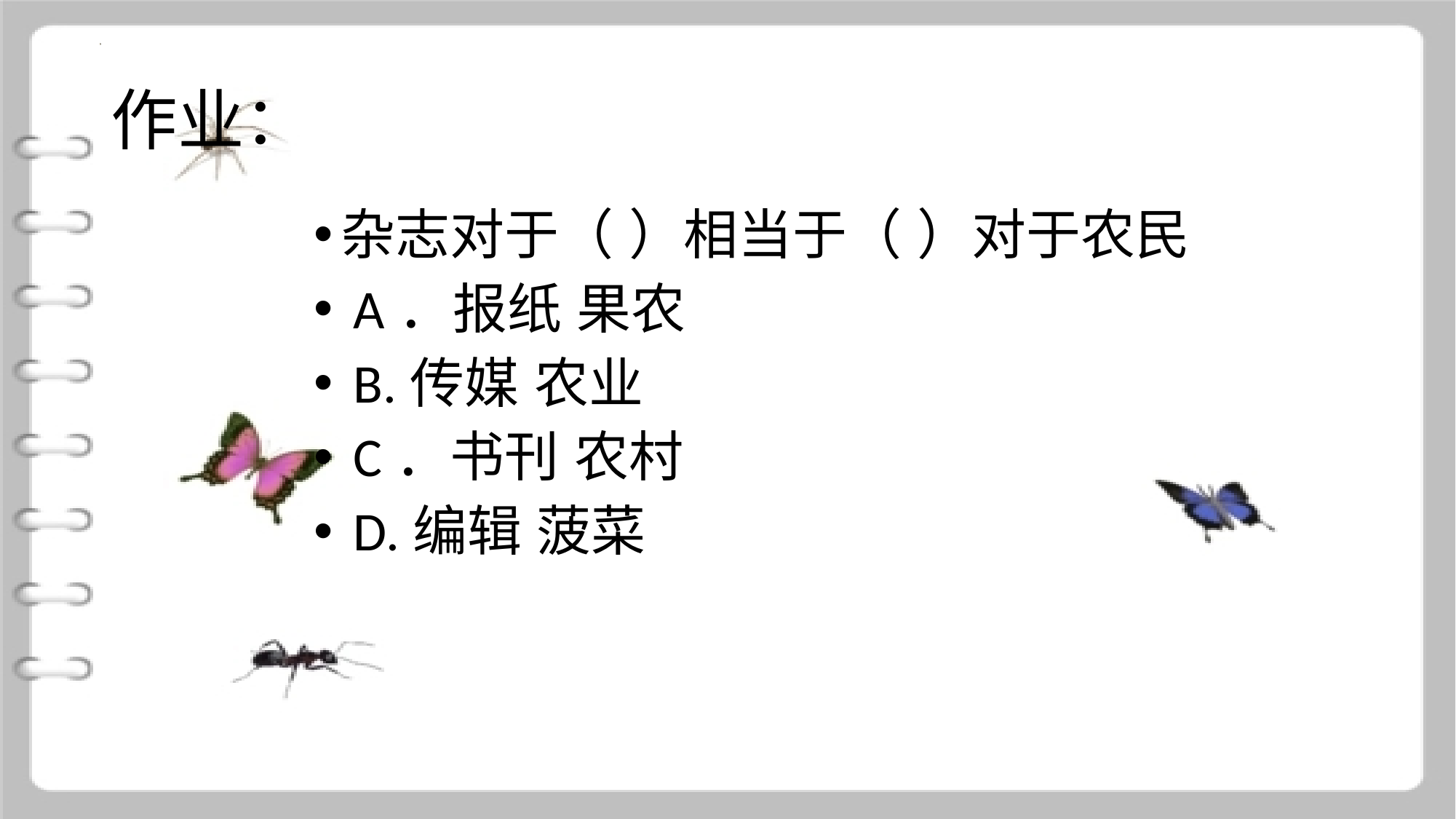

# 作业：
杂志对于（ ）相当于（ ）对于农民
 A．报纸 果农
 B.传媒 农业
 C．书刊 农村
 D.编辑 菠菜